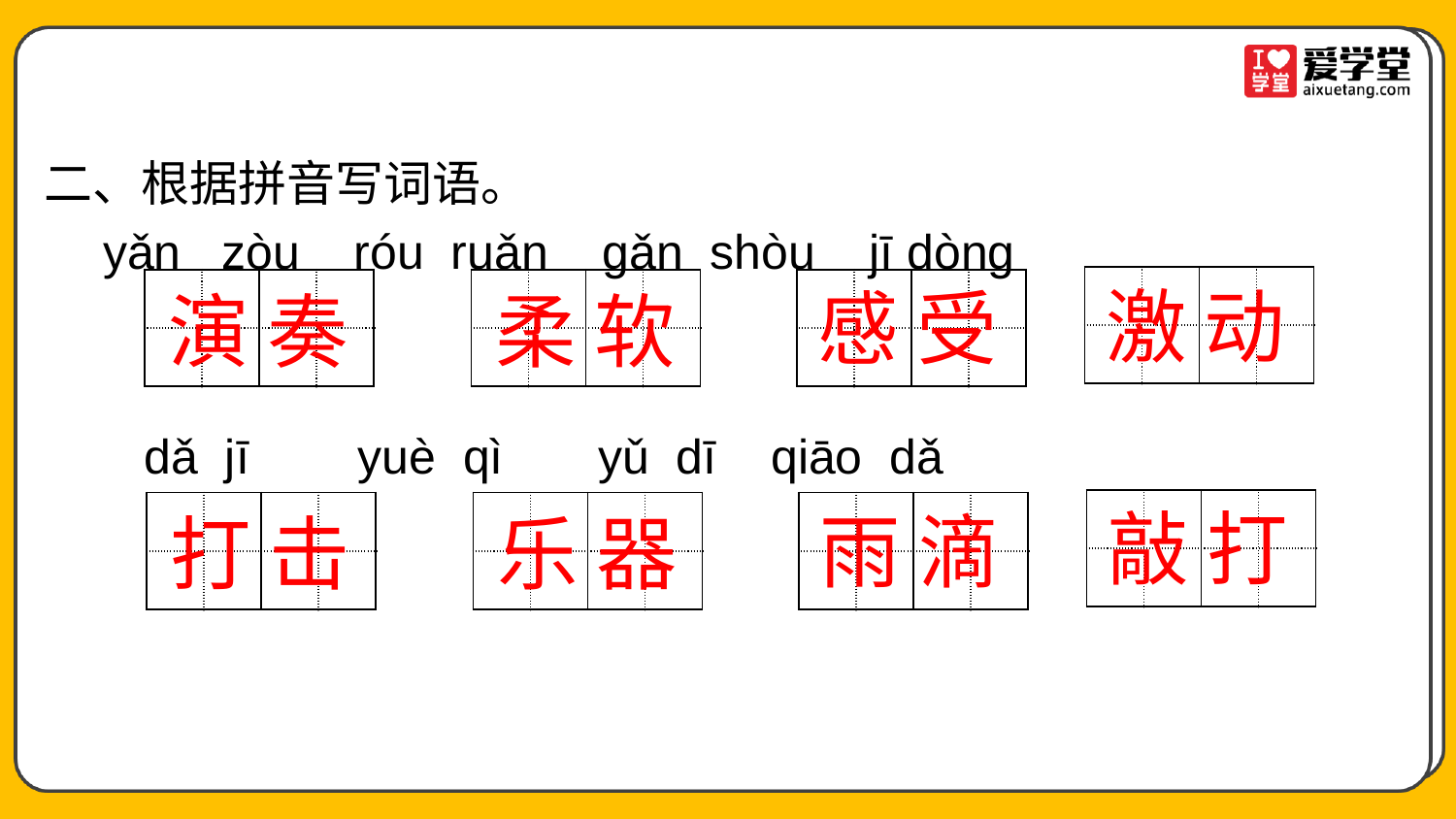

二、根据拼音写词语。

      yǎn   zòu    róu  ruǎn    gǎn  shòu    jī dòng
|  |  |  |  |
| --- | --- | --- | --- |
|  |  |  |  |
激 动
|  |  |  |  |
| --- | --- | --- | --- |
|  |  |  |  |
|  |  |  |  |
| --- | --- | --- | --- |
|  |  |  |  |
|  |  |  |  |
| --- | --- | --- | --- |
|  |  |  |  |
感 受
演 奏
柔 软
 dǎ  jī        yuè  qì       yǔ  dī    qiāo  dǎ
|  |  |  |  |
| --- | --- | --- | --- |
|  |  |  |  |
敲 打
|  |  |  |  |
| --- | --- | --- | --- |
|  |  |  |  |
|  |  |  |  |
| --- | --- | --- | --- |
|  |  |  |  |
|  |  |  |  |
| --- | --- | --- | --- |
|  |  |  |  |
雨 滴
打 击
乐 器